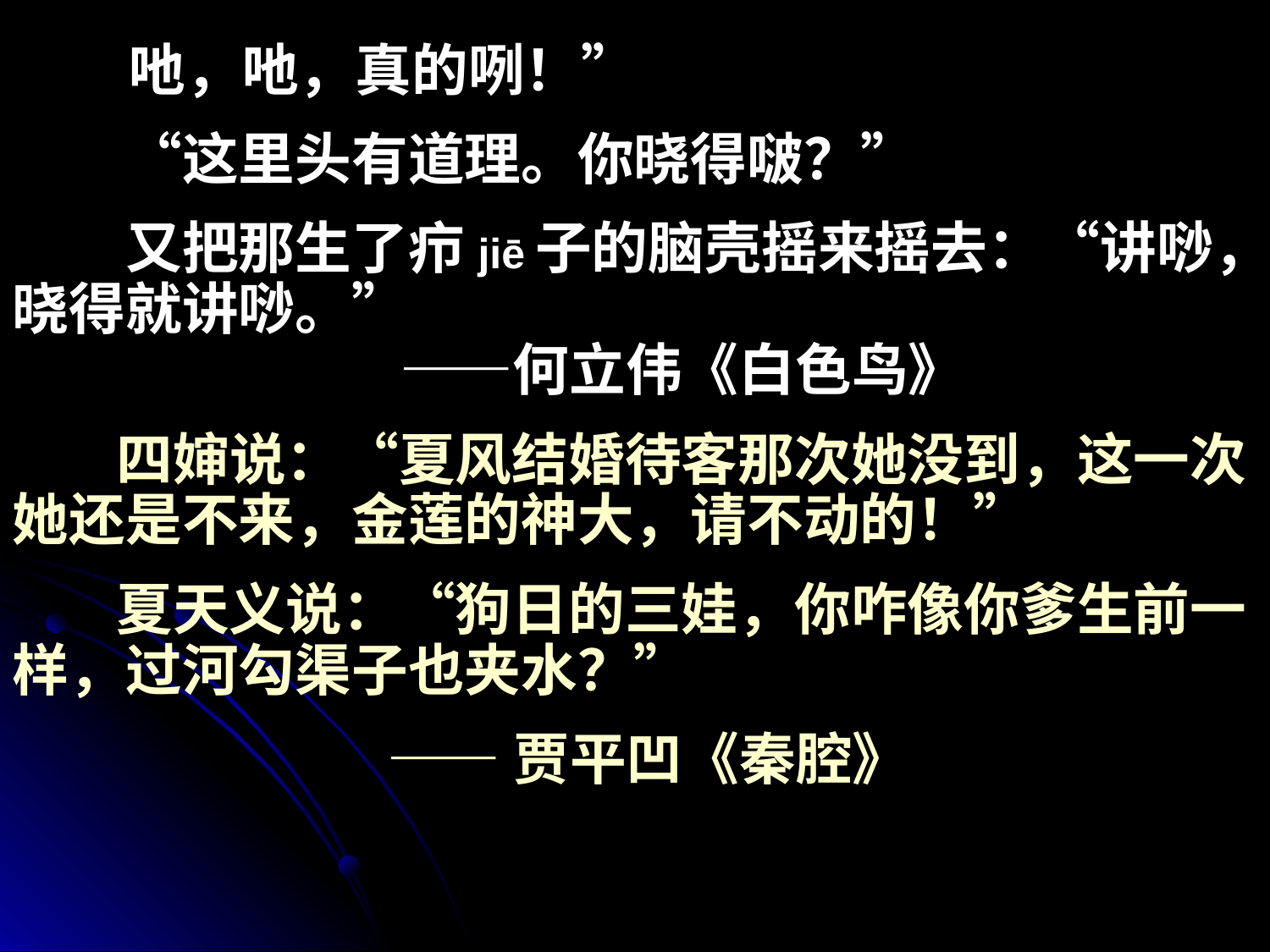

吔，吔，真的咧！”
　　“这里头有道理。你晓得啵？”
　　又把那生了疖jiē子的脑壳摇来摇去：“讲唦，晓得就讲唦。”
                              ——何立伟《白色鸟》
       四婶说：“夏风结婚待客那次她没到，这一次她还是不来，金莲的神大，请不动的！”
       夏天义说：“狗日的三娃，你咋像你爹生前一样，过河勾渠子也夹水？”
                             ——贾平凹《秦腔》